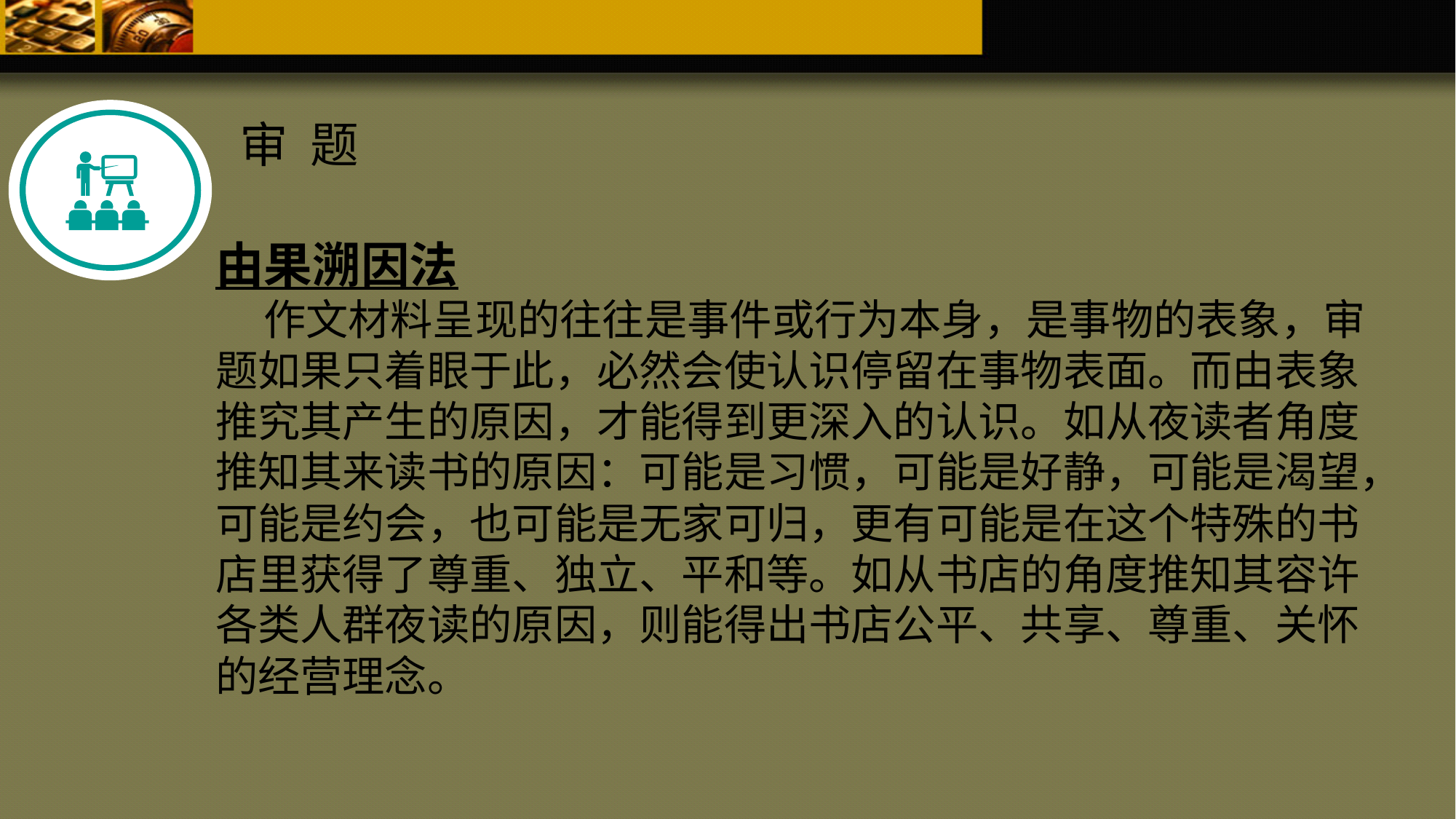

审  题

由果溯因法
    作文材料呈现的往往是事件或行为本身，是事物的表象，审题如果只着眼于此，必然会使认识停留在事物表面。而由表象推究其产生的原因，才能得到更深入的认识。如从夜读者角度推知其来读书的原因：可能是习惯，可能是好静，可能是渴望，可能是约会，也可能是无家可归，更有可能是在这个特殊的书店里获得了尊重、独立、平和等。如从书店的角度推知其容许各类人群夜读的原因，则能得出书店公平、共享、尊重、关怀的经营理念。